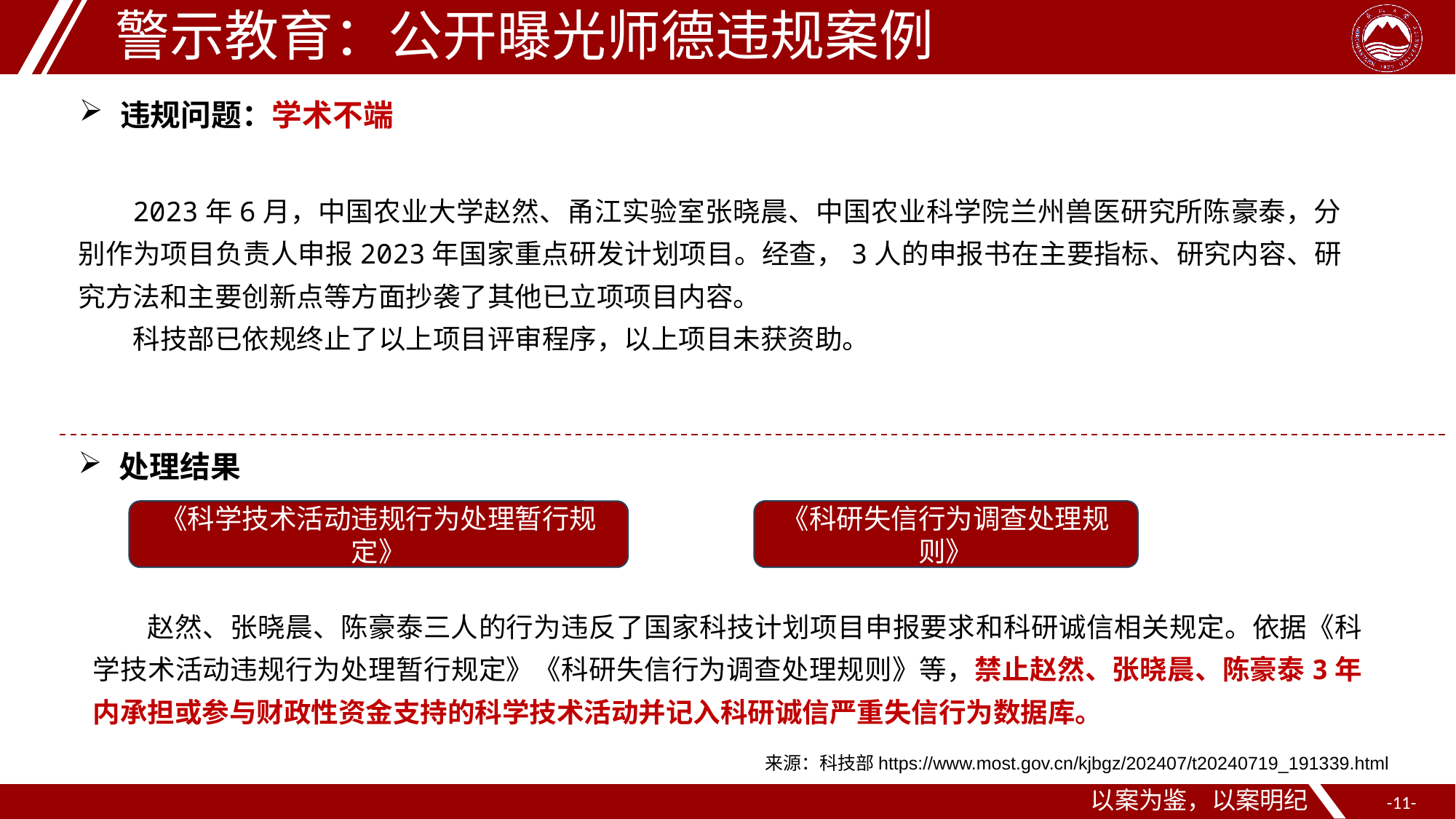

警示教育：公开曝光师德违规案例
违规问题：学术不端
2023年6月，中国农业大学赵然、甬江实验室张晓晨、中国农业科学院兰州兽医研究所陈豪泰，分别作为项目负责人申报2023年国家重点研发计划项目。经查，3人的申报书在主要指标、研究内容、研究方法和主要创新点等方面抄袭了其他已立项项目内容。
科技部已依规终止了以上项目评审程序，以上项目未获资助。
处理结果
《科研失信行为调查处理规则》
《科学技术活动违规行为处理暂行规定》
赵然、张晓晨、陈豪泰三人的行为违反了国家科技计划项目申报要求和科研诚信相关规定。依据《科学技术活动违规行为处理暂行规定》《科研失信行为调查处理规则》等，禁止赵然、张晓晨、陈豪泰3年内承担或参与财政性资金支持的科学技术活动并记入科研诚信严重失信行为数据库。

来源：科技部https://www.most.gov.cn/kjbgz/202407/t20240719_191339.html
以案为鉴，以案明纪
-11-